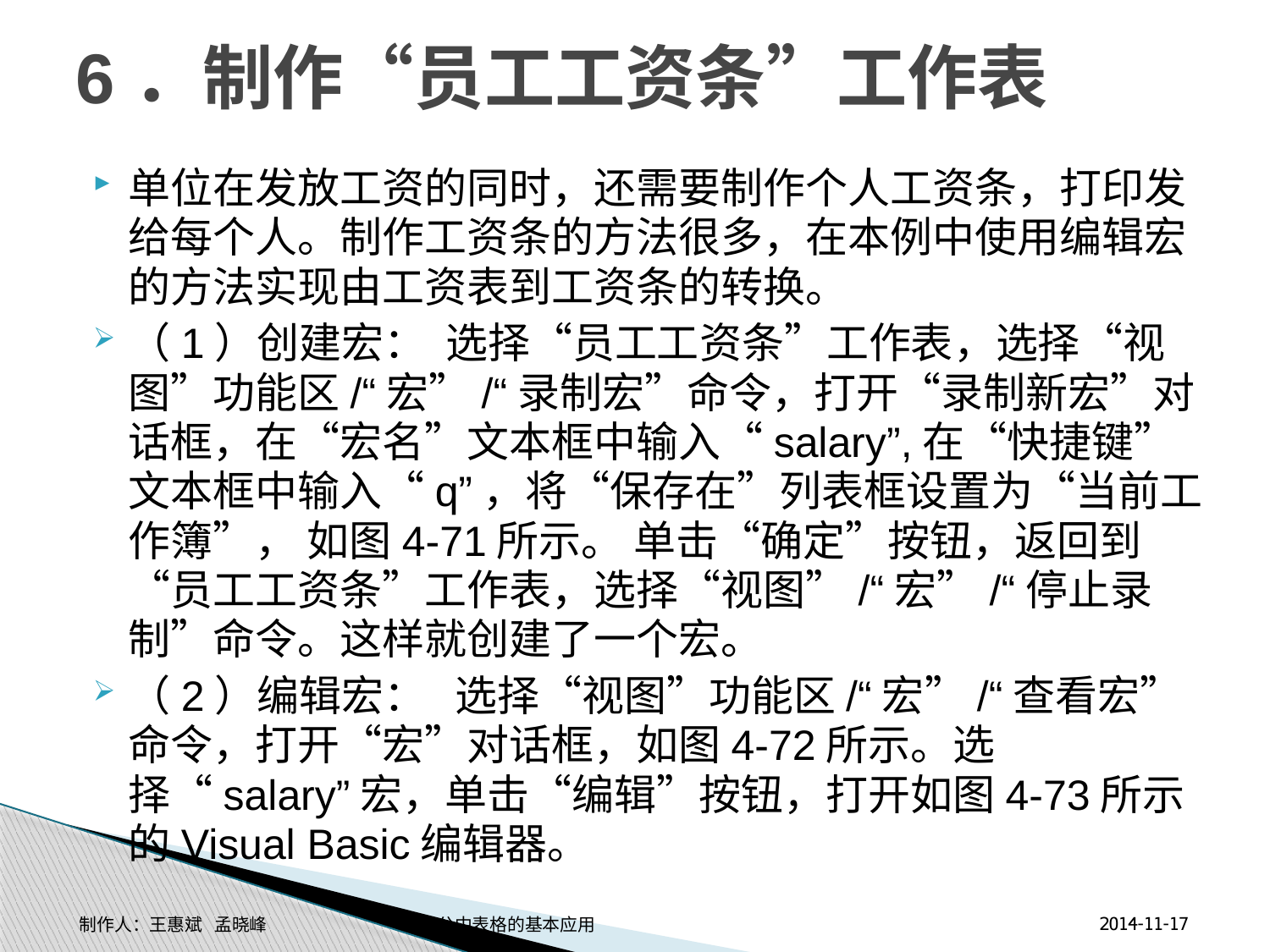

# 6．制作“员工工资条”工作表
单位在发放工资的同时，还需要制作个人工资条，打印发给每个人。制作工资条的方法很多，在本例中使用编辑宏的方法实现由工资表到工资条的转换。
（1）创建宏：  选择“员工工资条”工作表，选择“视图”功能区/“宏”/“录制宏”命令，打开“录制新宏”对话框，在“宏名”文本框中输入“salary”,在“快捷键”文本框中输入“q”，将“保存在”列表框设置为“当前工作簿”， 如图4-71所示。 单击“确定”按钮，返回到“员工工资条”工作表，选择“视图”/“宏”/“停止录制”命令。这样就创建了一个宏。
（2）编辑宏：   选择“视图”功能区/“宏”/“查看宏”命令，打开“宏”对话框，如图4-72所示。选择“salary”宏，单击“编辑”按钮，打开如图4-73所示的Visual Basic编辑器。
2014-11-17
制作人：王惠斌   孟晓峰                                      办公中表格的基本应用